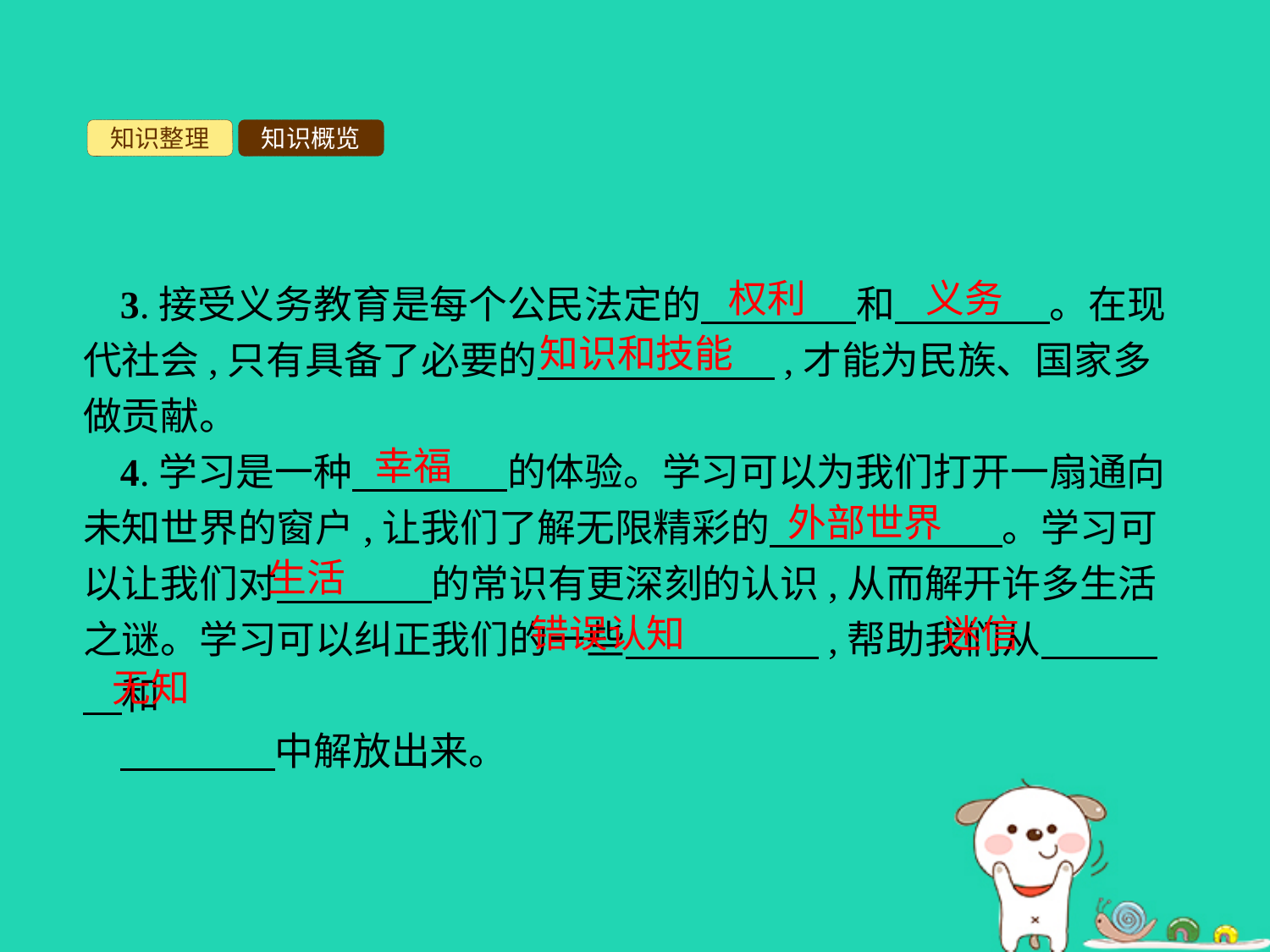

知识整理
知识概览
权利
义务
3.接受义务教育是每个公民法定的　　　　和　　　　。在现代社会,只有具备了必要的　     　　　　,才能为民族、国家多做贡献。
4.学习是一种　　　　的体验。学习可以为我们打开一扇通向未知世界的窗户,让我们了解无限精彩的　　　　　　。学习可以让我们对　　　　的常识有更深刻的认识,从而解开许多生活之谜。学习可以纠正我们的一些　　　　　,帮助我们从　　　　和
　　　　中解放出来。
知识和技能
幸福
外部世界
生活
错误认知
迷信
无知